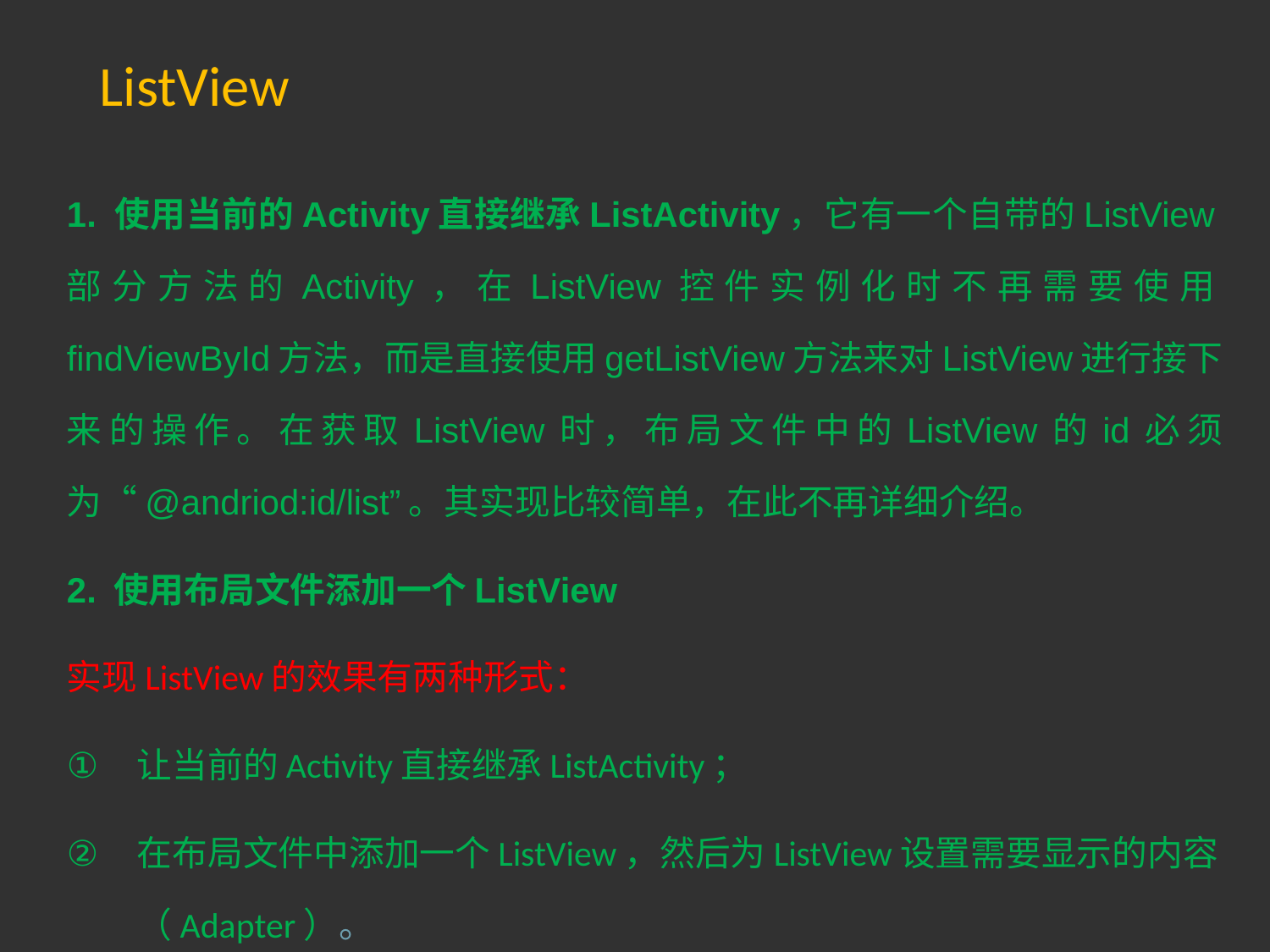

# ListView
1. 使用当前的Activity直接继承ListActivity，它有一个自带的ListView部分方法的Activity，在ListView控件实例化时不再需要使用findViewById方法，而是直接使用getListView方法来对ListView进行接下来的操作。在获取ListView时，布局文件中的ListView的id必须为“@andriod:id/list”。其实现比较简单，在此不再详细介绍。
2. 使用布局文件添加一个ListView
实现ListView的效果有两种形式：
让当前的Activity直接继承ListActivity；
在布局文件中添加一个ListView，然后为ListView设置需要显示的内容（Adapter）。